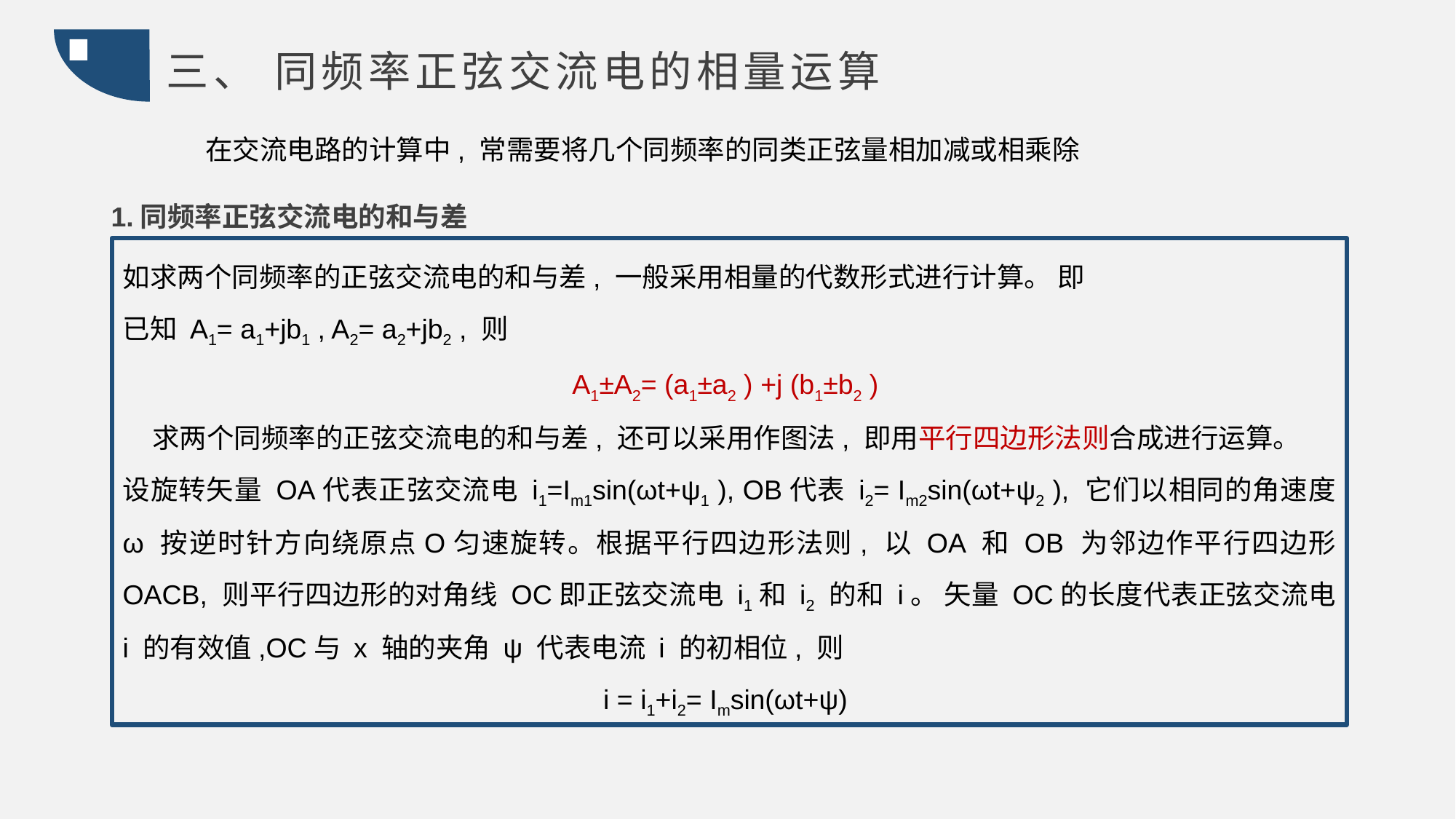

三、 同频率正弦交流电的相量运算
在交流电路的计算中, 常需要将几个同频率的同类正弦量相加减或相乘除
1.同频率正弦交流电的和与差
如求两个同频率的正弦交流电的和与差, 一般采用相量的代数形式进行计算。 即
已知 A1= a1+jb1 , A2= a2+jb2 , 则
A1±A2= (a1±a2 ) +j (b1±b2 )
求两个同频率的正弦交流电的和与差, 还可以采用作图法, 即用平行四边形法则合成进行运算。
设旋转矢量 OA代表正弦交流电 i1=Im1sin(ωt+ψ1 ), OB代表 i2= Im2sin(ωt+ψ2 ), 它们以相同的角速度 ω 按逆时针方向绕原点O匀速旋转。根据平行四边形法则, 以 OA 和 OB 为邻边作平行四边形 OACB, 则平行四边形的对角线 OC即正弦交流电 i1和 i2 的和 i。 矢量 OC的长度代表正弦交流电 i 的有效值,OC与 x 轴的夹角 ψ 代表电流 i 的初相位, 则
i = i1+i2= Imsin(ωt+ψ)